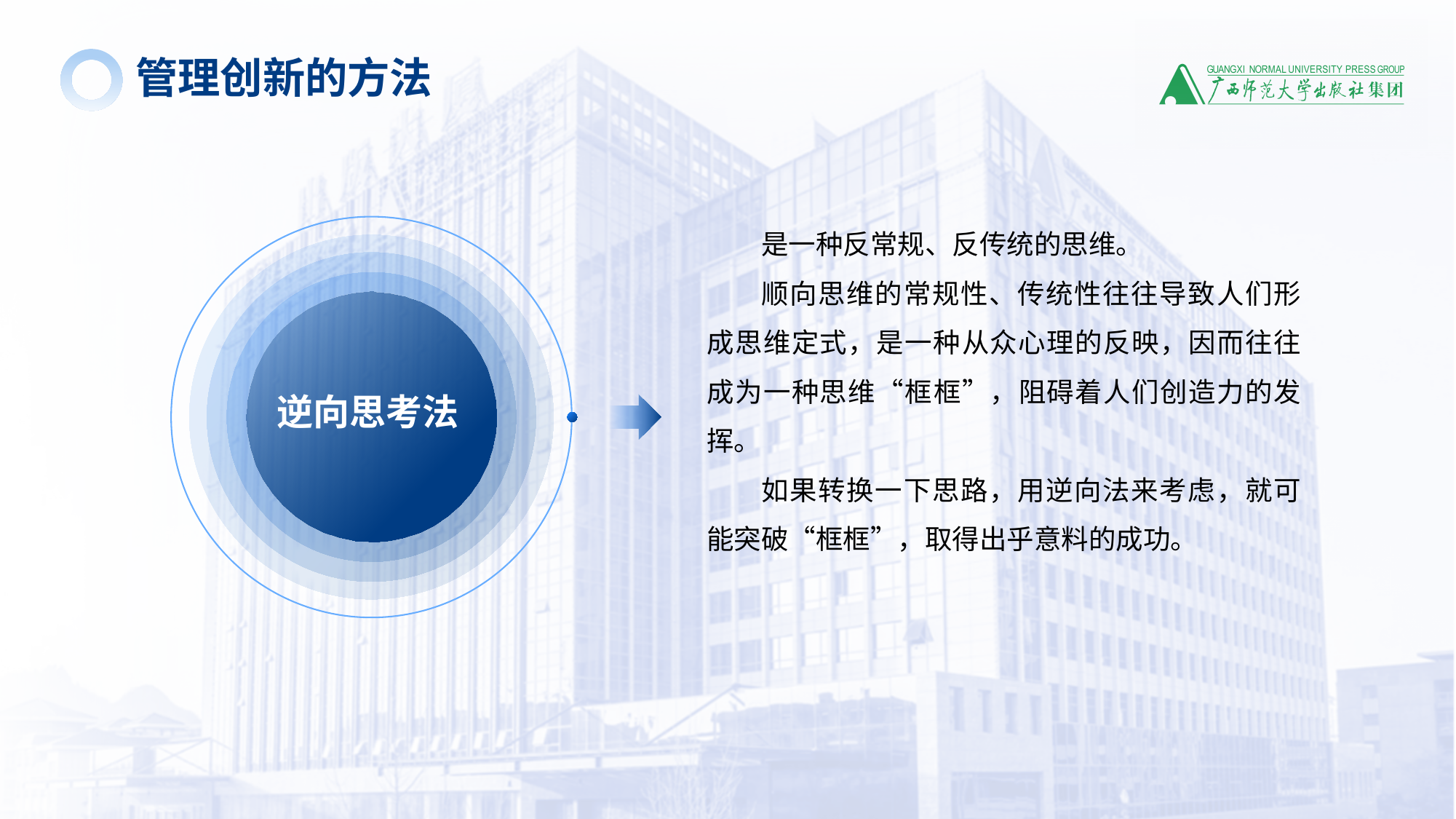

管理创新的方法

是一种反常规、反传统的思维。
顺向思维的常规性、传统性往往导致人们形成思维定式，是一种从众心理的反映，因而往往成为一种思维“框框”，阻碍着人们创造力的发挥。
如果转换一下思路，用逆向法来考虑，就可能突破“框框”，取得出乎意料的成功。

逆向思考法